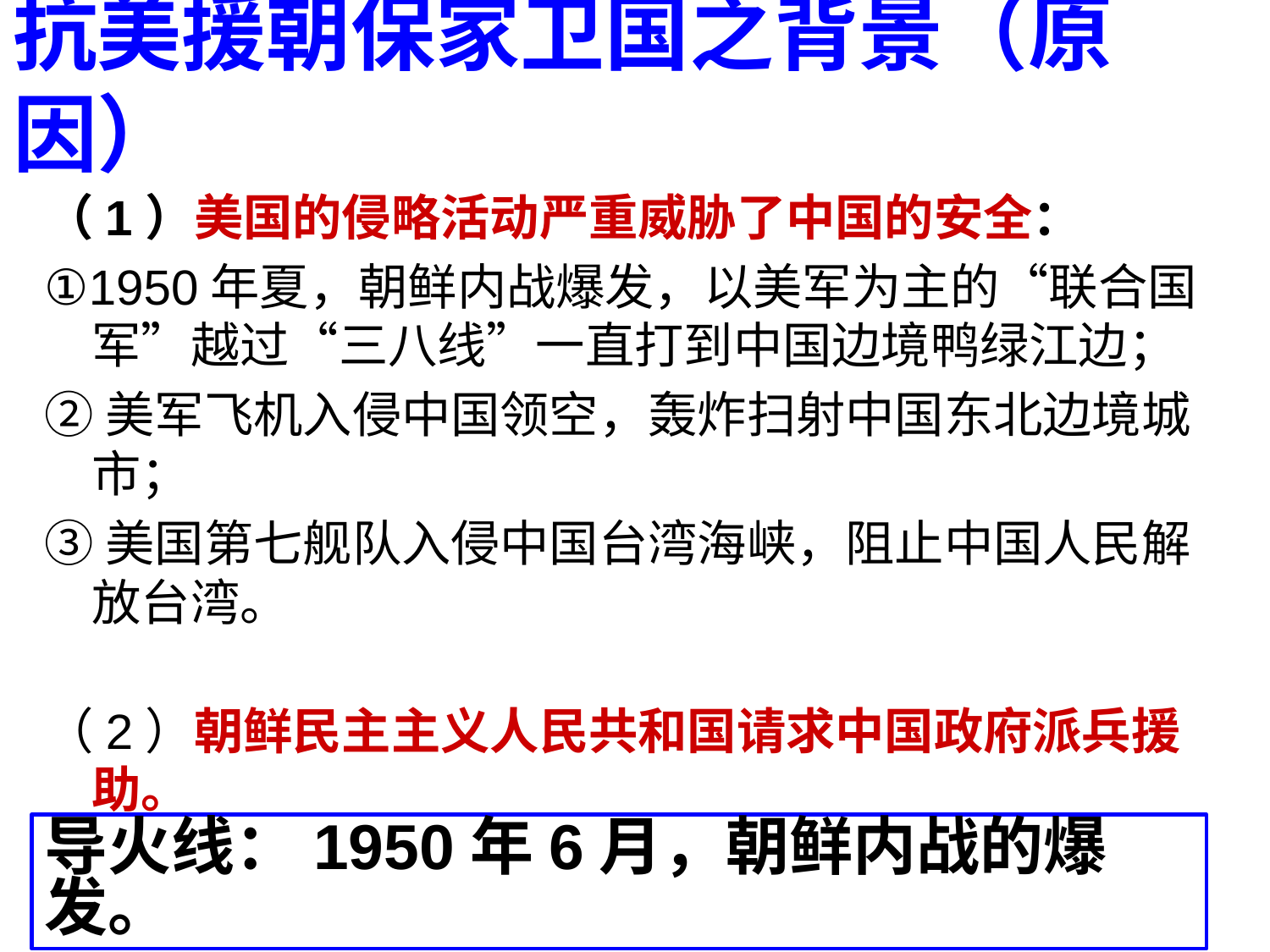

# 抗美援朝保家卫国之背景（原因）
（1）美国的侵略活动严重威胁了中国的安全：
①1950年夏，朝鲜内战爆发，以美军为主的“联合国军”越过“三八线”一直打到中国边境鸭绿江边；
②美军飞机入侵中国领空，轰炸扫射中国东北边境城市；
③美国第七舰队入侵中国台湾海峡，阻止中国人民解放台湾。

（2）朝鲜民主主义人民共和国请求中国政府派兵援助。
导火线：1950年6月，朝鲜内战的爆发。